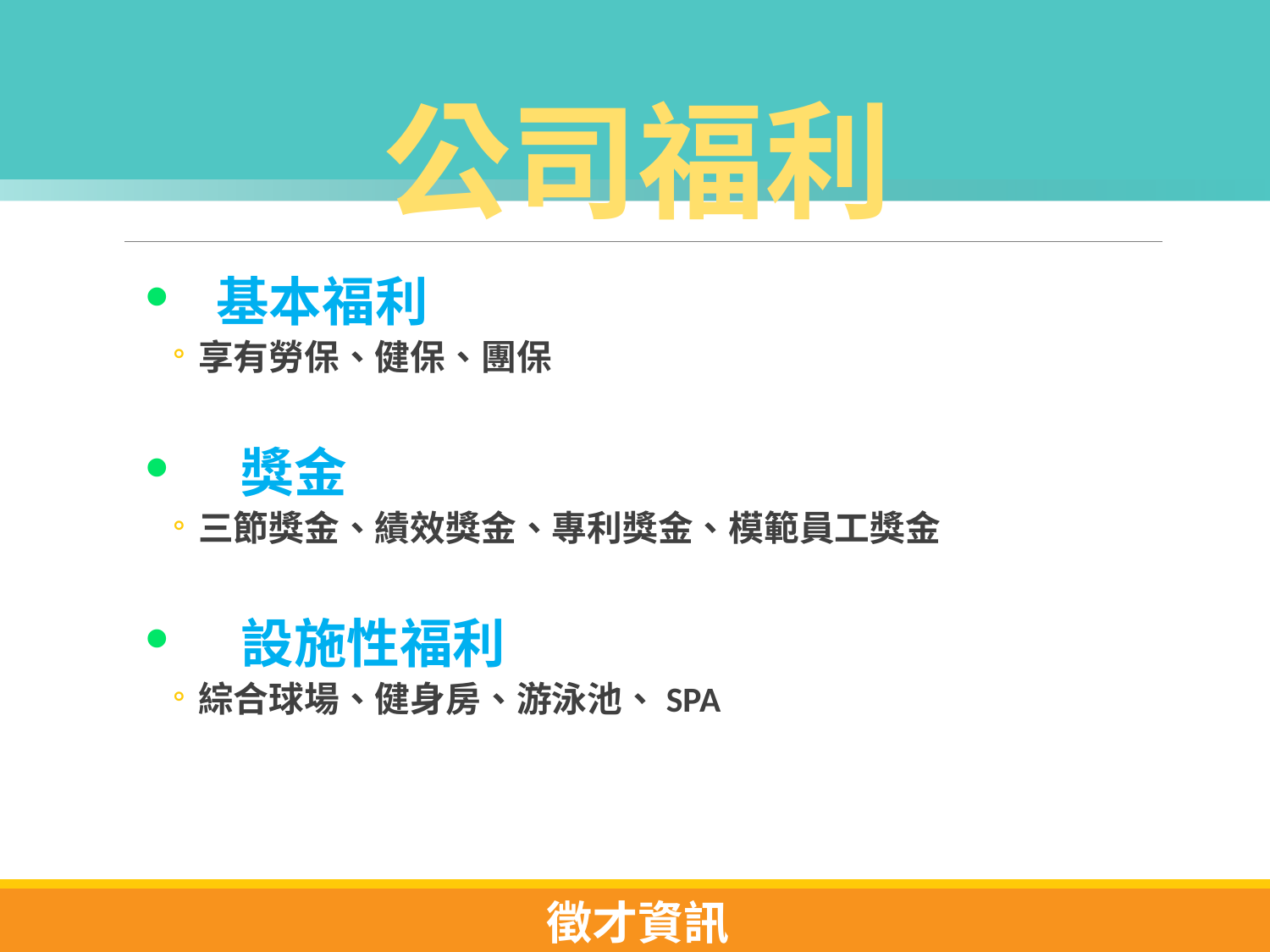

# 公司福利
基本福利
享有勞保、健保、團保
 獎金
三節獎金、績效獎金、專利獎金、模範員工獎金
 設施性福利
綜合球場、健身房、游泳池、SPA

徵才資訊